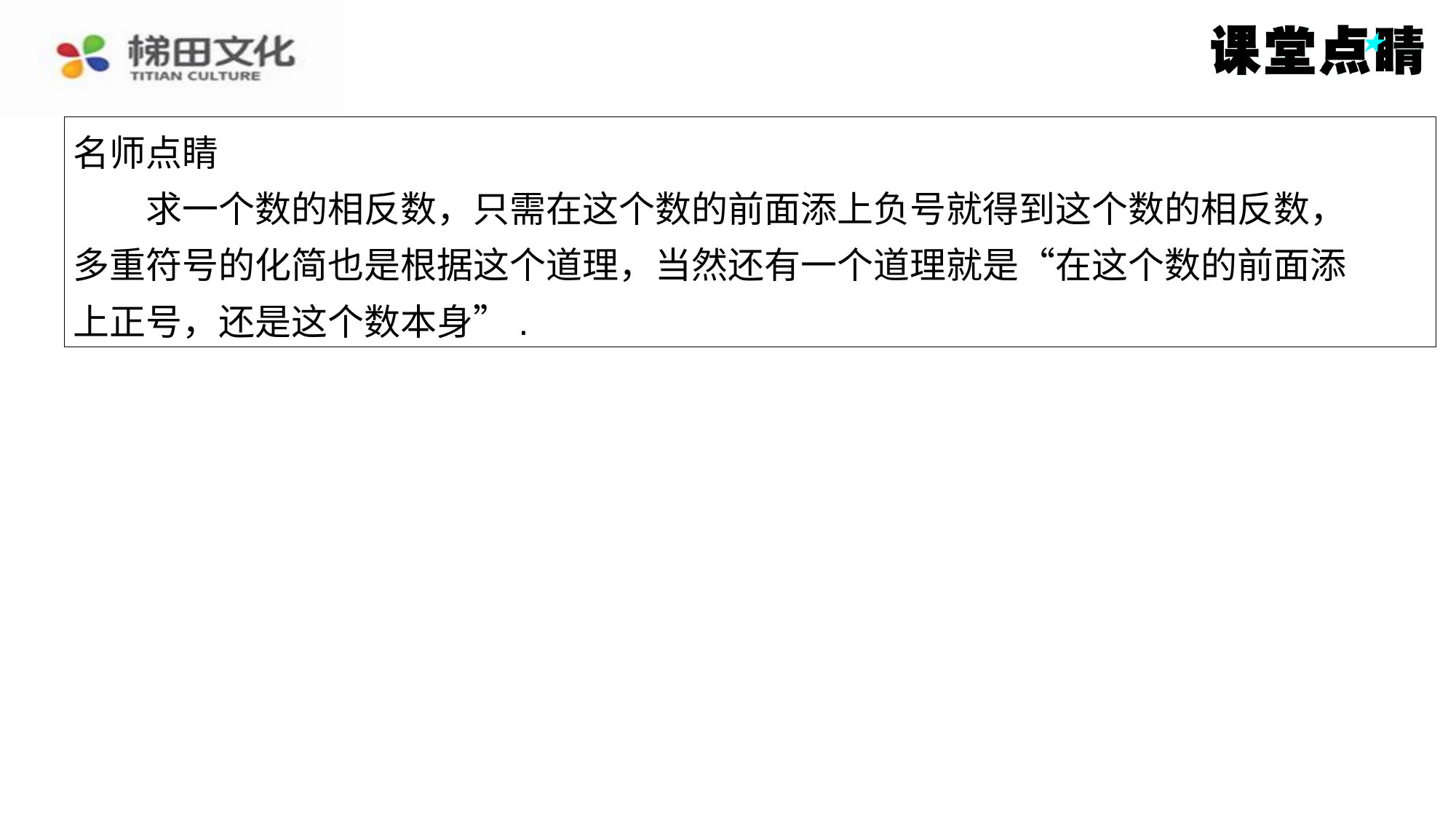

名师点睛
求一个数的相反数，只需在这个数的前面添上负号就得到这个数的相反数，
多重符号的化简也是根据这个道理，当然还有一个道理就是“在这个数的前面添
上正号，还是这个数本身”.